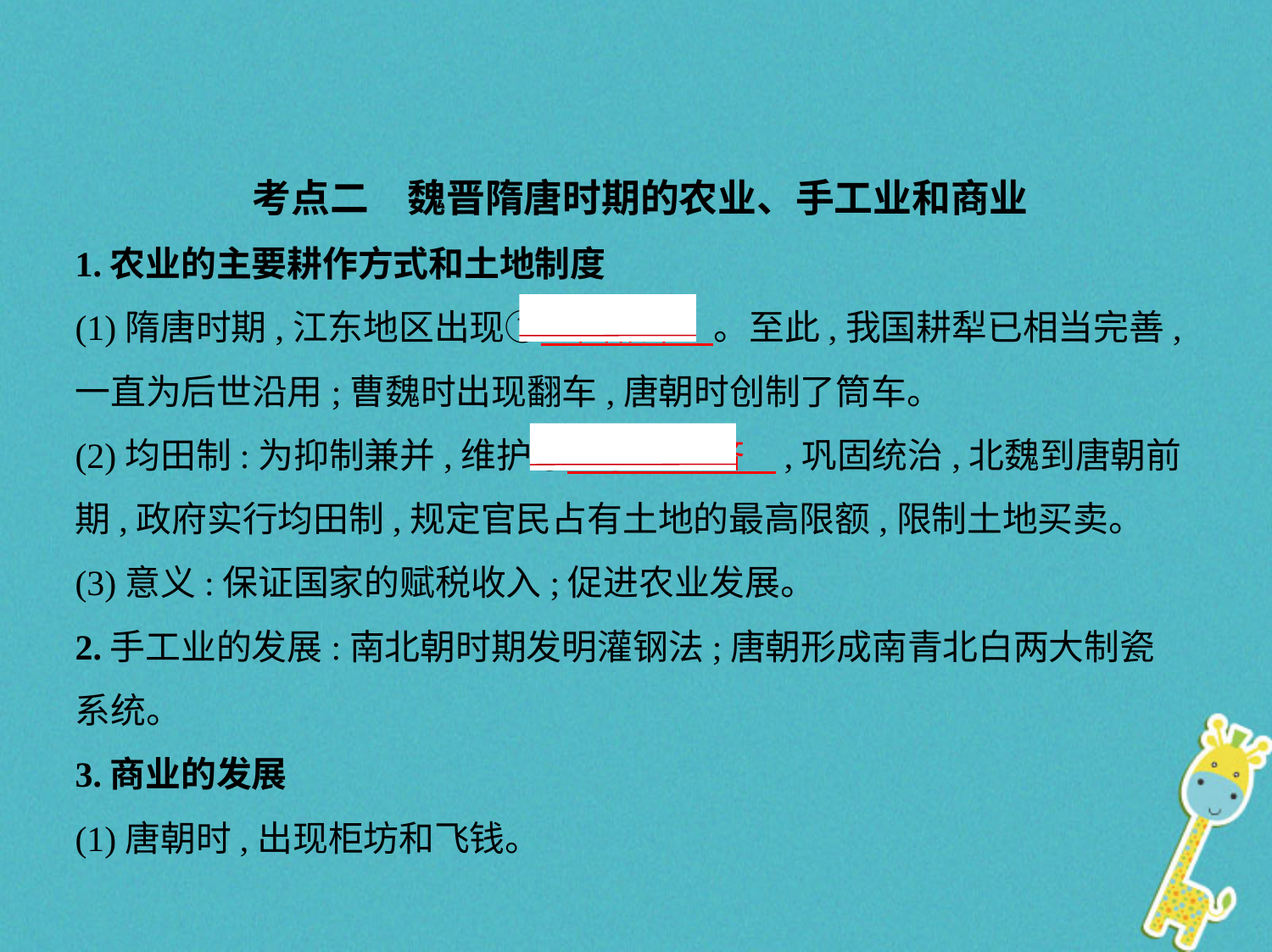

考点二　魏晋隋唐时期的农业、手工业和商业
1.农业的主要耕作方式和土地制度
(1)隋唐时期,江东地区出现①　曲辕犁    。至此,我国耕犁已相当完善,
一直为后世沿用;曹魏时出现翻车,唐朝时创制了筒车。
(2)均田制:为抑制兼并,维护②　小农经济    ,巩固统治,北魏到唐朝前
期,政府实行均田制,规定官民占有土地的最高限额,限制土地买卖。
(3)意义:保证国家的赋税收入;促进农业发展。
2.手工业的发展:南北朝时期发明灌钢法;唐朝形成南青北白两大制瓷
系统。
3.商业的发展
(1)唐朝时,出现柜坊和飞钱。